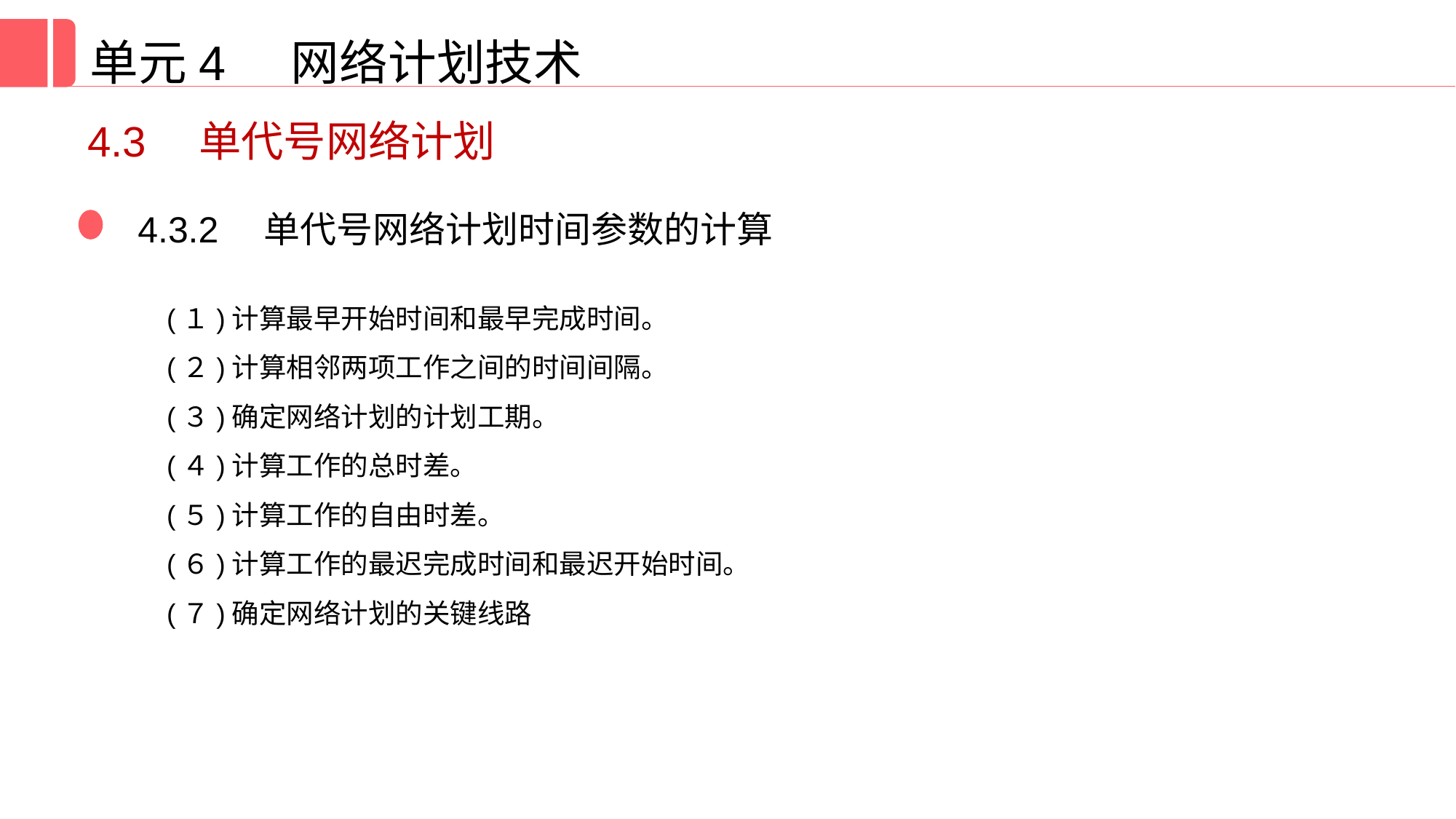

单元4    网络计划技术

4.3　单代号网络计划
4.3.2　单代号网络计划时间参数的计算

(１)计算最早开始时间和最早完成时间。
(２)计算相邻两项工作之间的时间间隔。
(３)确定网络计划的计划工期。
(４)计算工作的总时差。
(５)计算工作的自由时差。
(６)计算工作的最迟完成时间和最迟开始时间。
(７)确定网络计划的关键线路